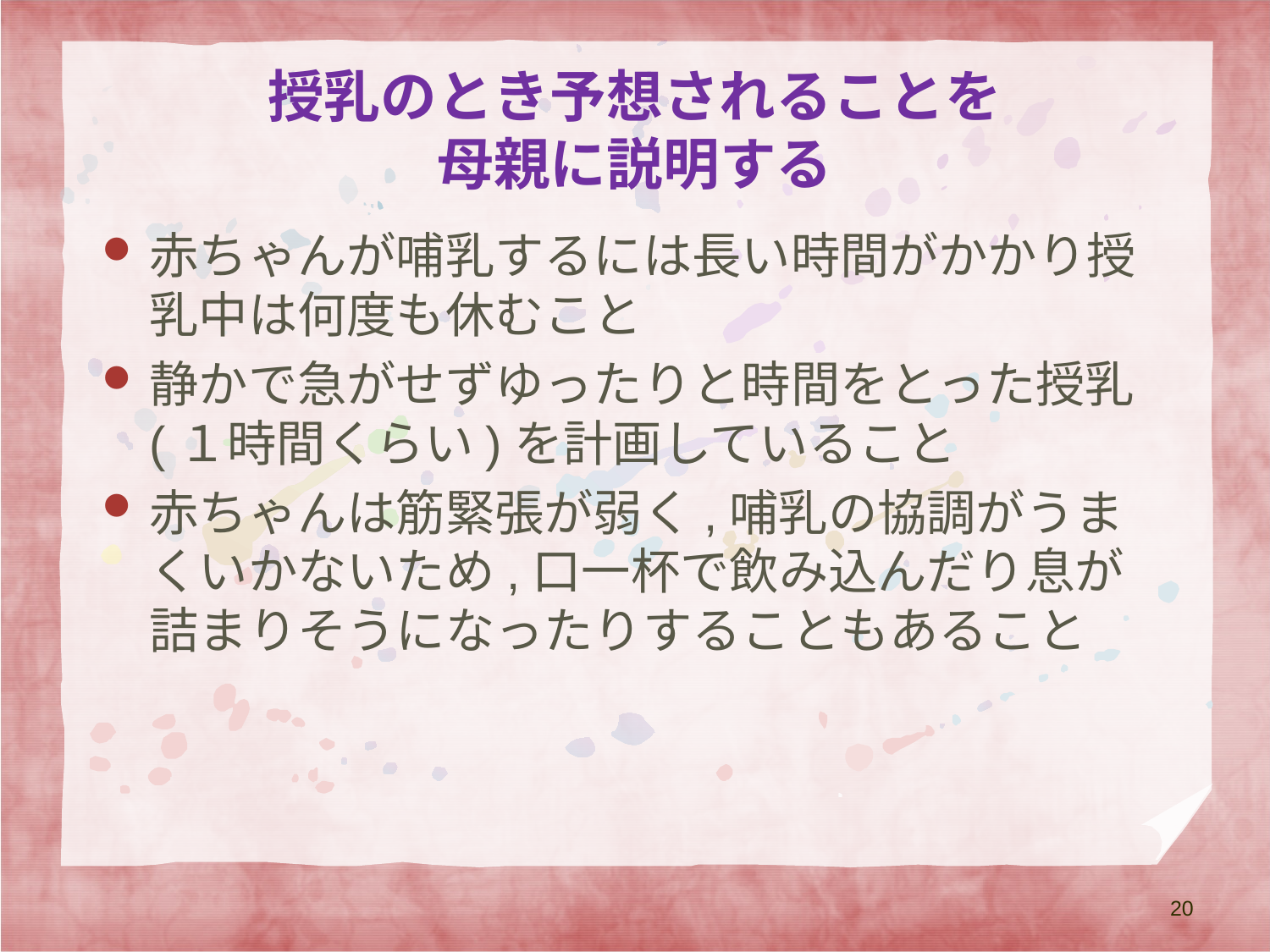

# 授乳のとき予想されることを 母親に説明する
赤ちゃんが哺乳するには長い時間がかかり授乳中は何度も休むこと
静かで急がせずゆったりと時間をとった授乳(１時間くらい)を計画していること
赤ちゃんは筋緊張が弱く,哺乳の協調がうまくいかないため,口一杯で飲み込んだり息が詰まりそうになったりすることもあること
20